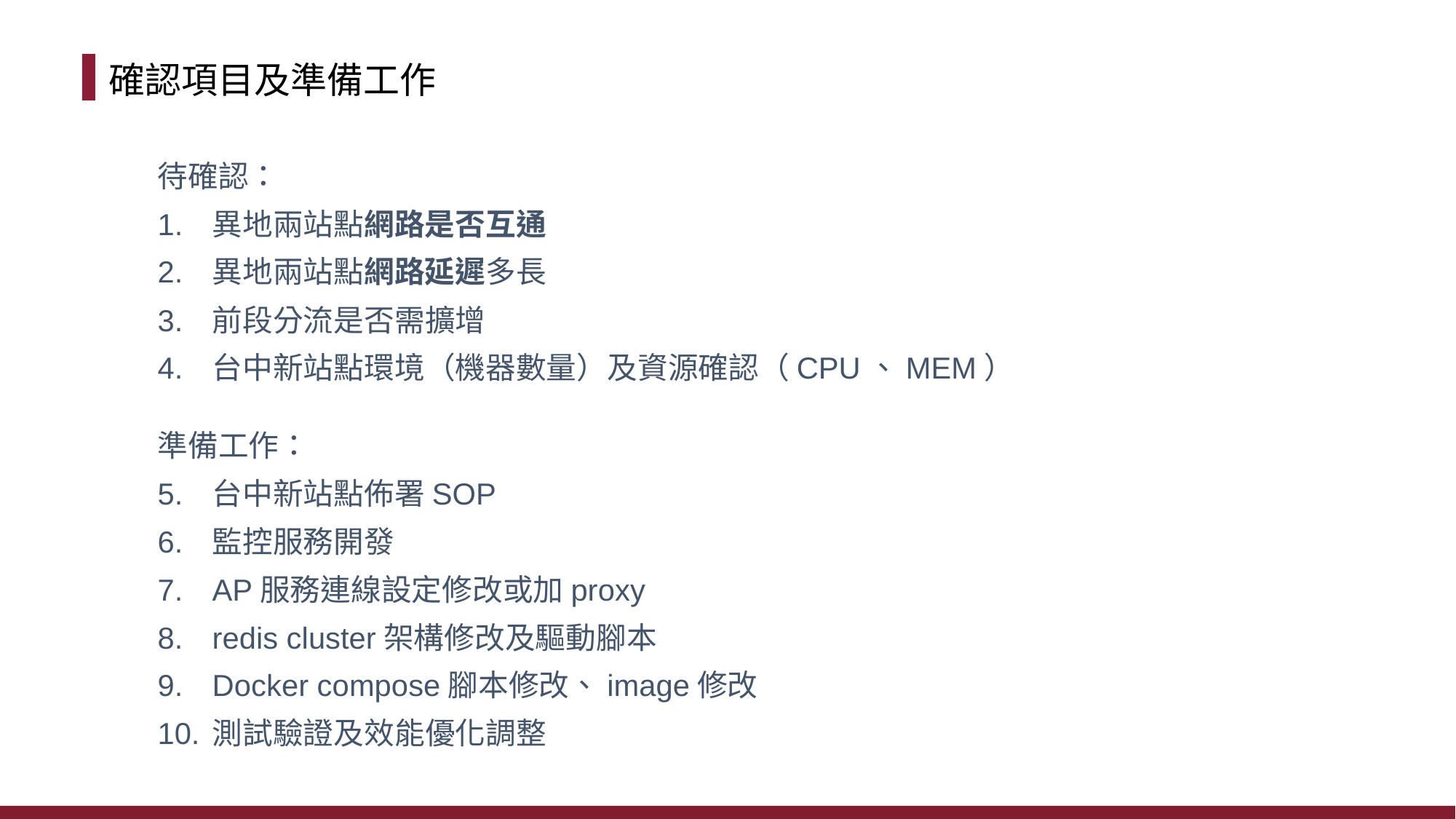

確認項目及準備工作
待確認：
異地兩站點網路是否互通
異地兩站點網路延遲多長
前段分流是否需擴增
台中新站點環境（機器數量）及資源確認（CPU、MEM）

準備工作：
台中新站點佈署SOP
監控服務開發
AP服務連線設定修改或加proxy
redis cluster架構修改及驅動腳本
Docker compose腳本修改、image修改
測試驗證及效能優化調整

5